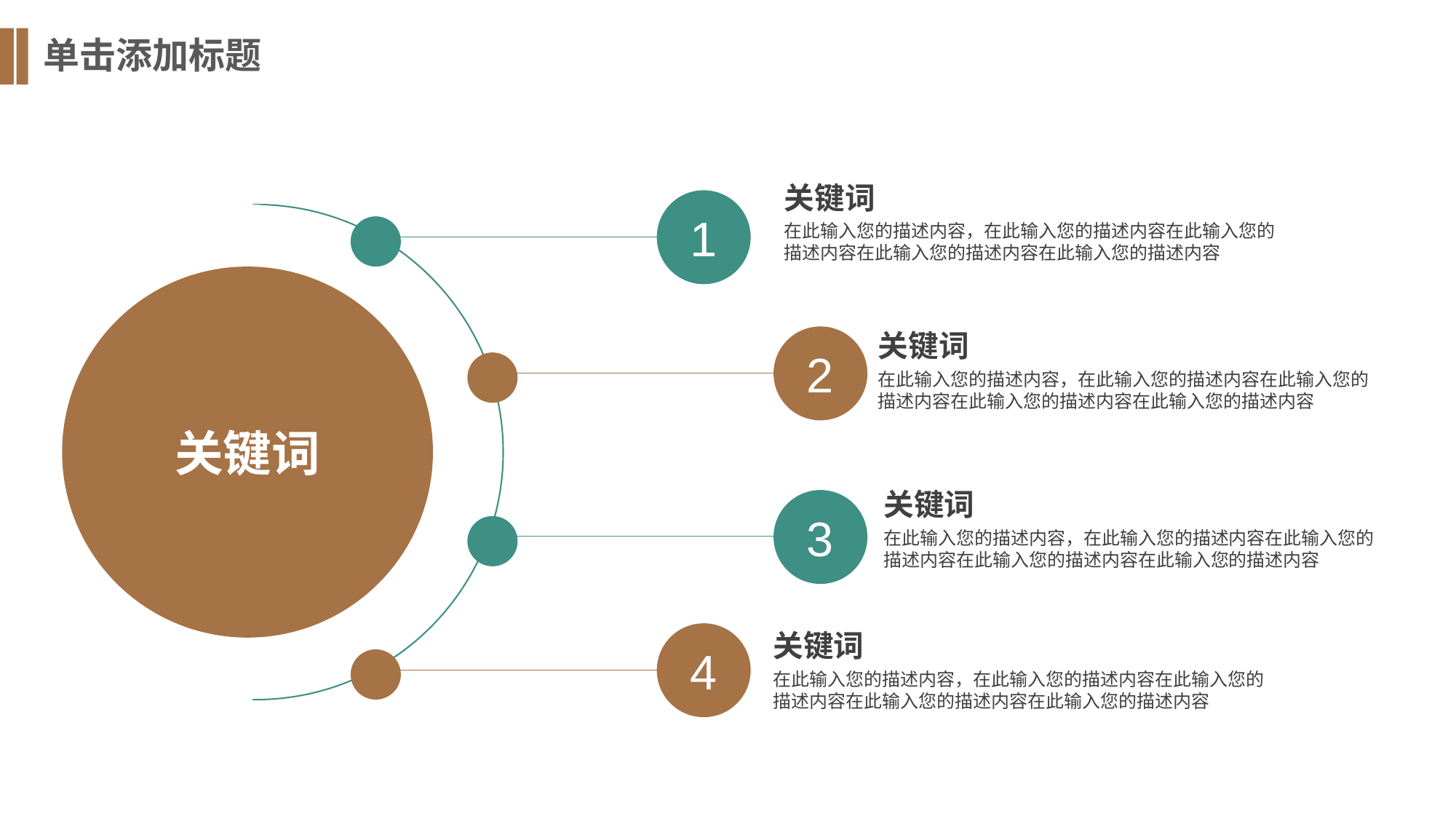

单击添加标题

关键词
1
关键词

在此输入您的描述内容，在此输入您的描述内容在此输入您的描述内容在此输入您的描述内容在此输入您的描述内容

关键词
关键词
2

在此输入您的描述内容，在此输入您的描述内容在此输入您的描述内容在此输入您的描述内容在此输入您的描述内容
关键词
3

在此输入您的描述内容，在此输入您的描述内容在此输入您的描述内容在此输入您的描述内容在此输入您的描述内容
关键词
4

在此输入您的描述内容，在此输入您的描述内容在此输入您的描述内容在此输入您的描述内容在此输入您的描述内容